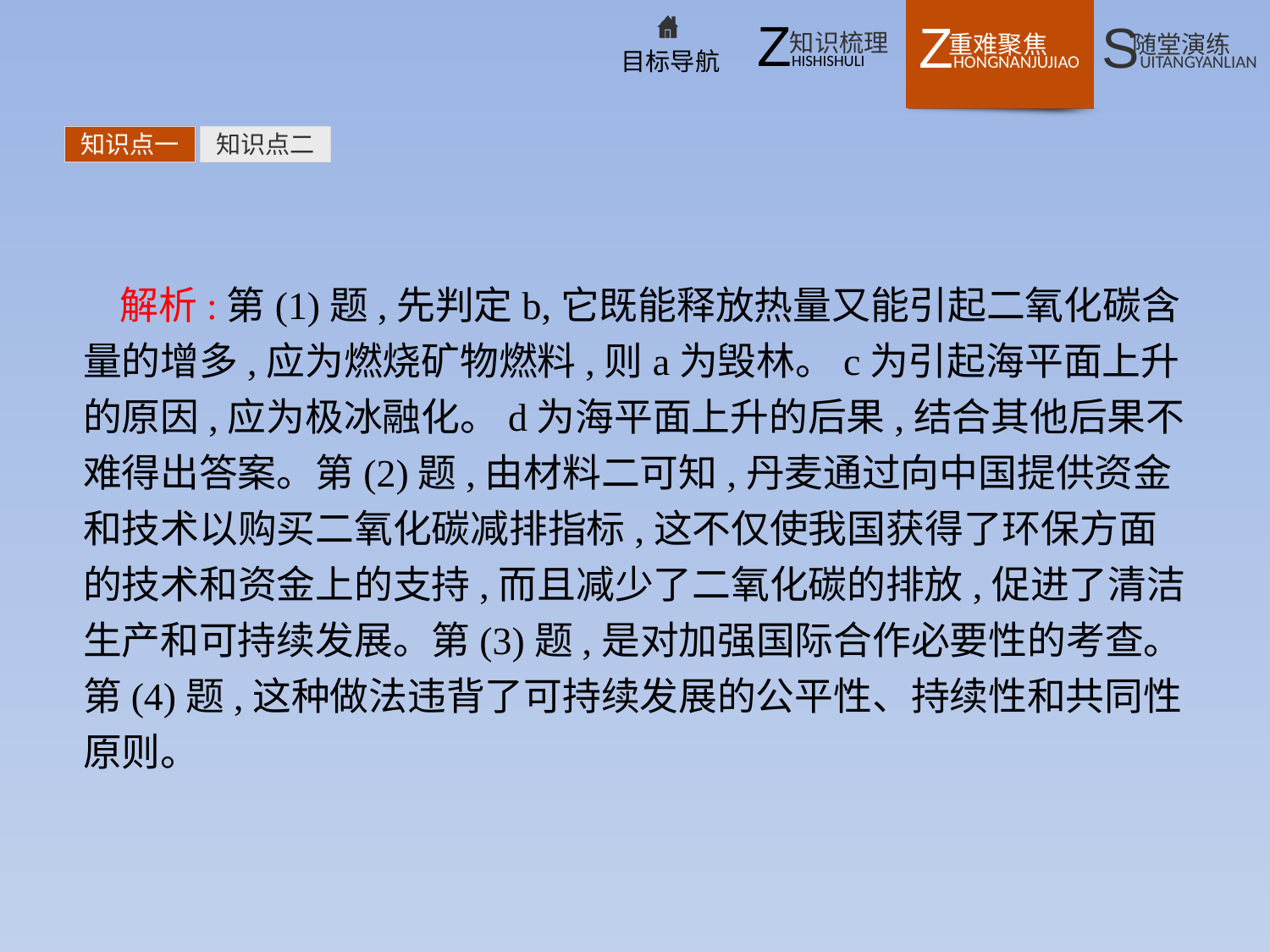

知识点一
知识点二
解析:第(1)题,先判定b,它既能释放热量又能引起二氧化碳含量的增多,应为燃烧矿物燃料,则a为毁林。c为引起海平面上升的原因,应为极冰融化。d为海平面上升的后果,结合其他后果不难得出答案。第(2)题,由材料二可知,丹麦通过向中国提供资金和技术以购买二氧化碳减排指标,这不仅使我国获得了环保方面的技术和资金上的支持,而且减少了二氧化碳的排放,促进了清洁生产和可持续发展。第(3)题,是对加强国际合作必要性的考查。第(4)题,这种做法违背了可持续发展的公平性、持续性和共同性原则。